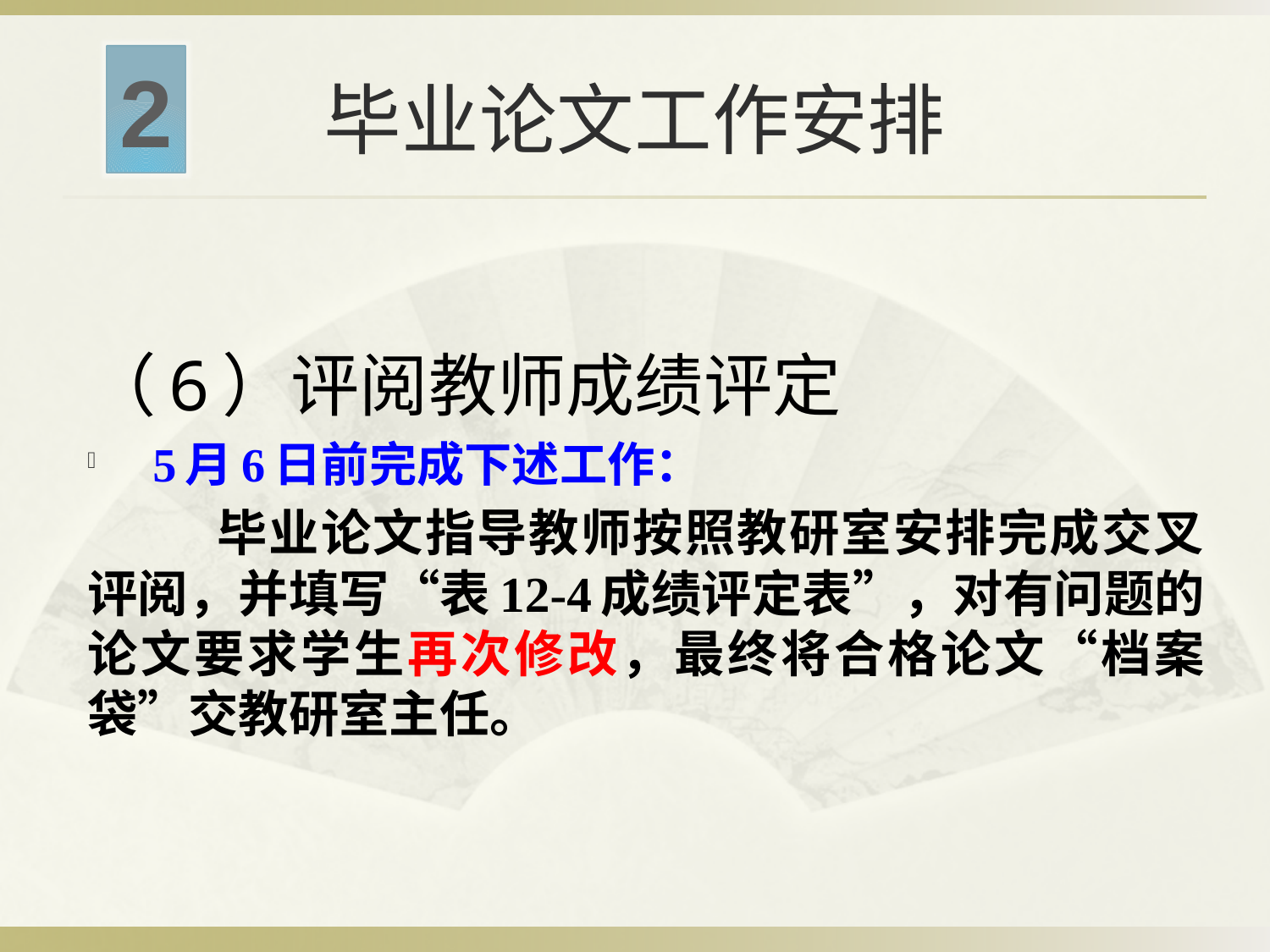

# 毕业论文工作安排
2
（6）评阅教师成绩评定
5月6日前完成下述工作：
         毕业论文指导教师按照教研室安排完成交叉评阅，并填写“表12-4成绩评定表”，对有问题的论文要求学生再次修改，最终将合格论文“档案袋”交教研室主任。